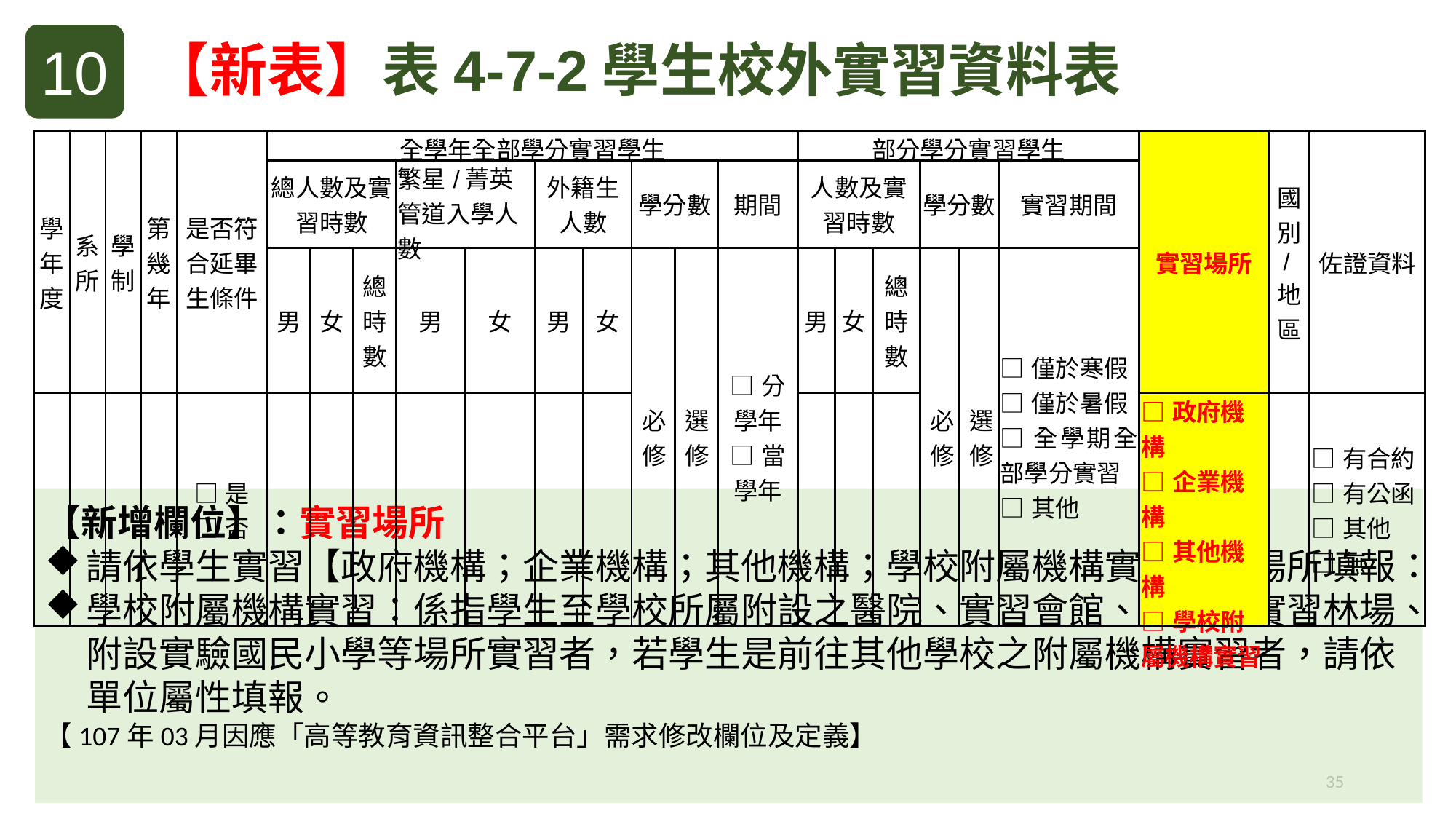

【新表】表4-7-2學生校外實習資料表
10
| 學年度 | 系所 | 學制 | 第幾年 | 是否符合延畢生條件 | 全學年全部學分實習學生 |  |  |  |  |  |  |  |  |  | 部分學分實習學生 |  |  |  |  |  | 實習場所 | 國別/地區 | 佐證資料 |
| --- | --- | --- | --- | --- | --- | --- | --- | --- | --- | --- | --- | --- | --- | --- | --- | --- | --- | --- | --- | --- | --- | --- | --- |
|  |  |  |  |  | 總人數及實習時數 |  |  | 繁星/菁英管道入學人數 |  | 外籍生人數 |  | 學分數 |  | 期間 | 人數及實習時數 |  |  | 學分數 |  | 實習期間 |  |  |  |
|  |  |  |  |  | 男 | 女 | 總時數 | 男 | 女 | 男 | 女 | 必修 | 選修 | □分學年 □當學年 | 男 | 女 | 總時數 | 必修 | 選修 | □僅於寒假 □僅於暑假 □全學期全部學分實習 □其他 |  |  |  |
|  |  |  |  | □是 □否 |  |  |  |  |  |  |  |  |  |  |  |  |  |  |  |  | □政府機構 □企業機構 □其他機構 □學校附屬機構實習 |  | □有合約 □有公函 □其他 □無 |

【新增欄位】：實習場所
請依學生實習【政府機構；企業機構；其他機構；學校附屬機構實習】等場所填報：
學校附屬機構實習：係指學生至學校所屬附設之醫院、實習會館、旅館及實習林場、附設實驗國民小學等場所實習者，若學生是前往其他學校之附屬機構實習者，請依單位屬性填報。
【107年03月因應「高等教育資訊整合平台」需求修改欄位及定義】

35